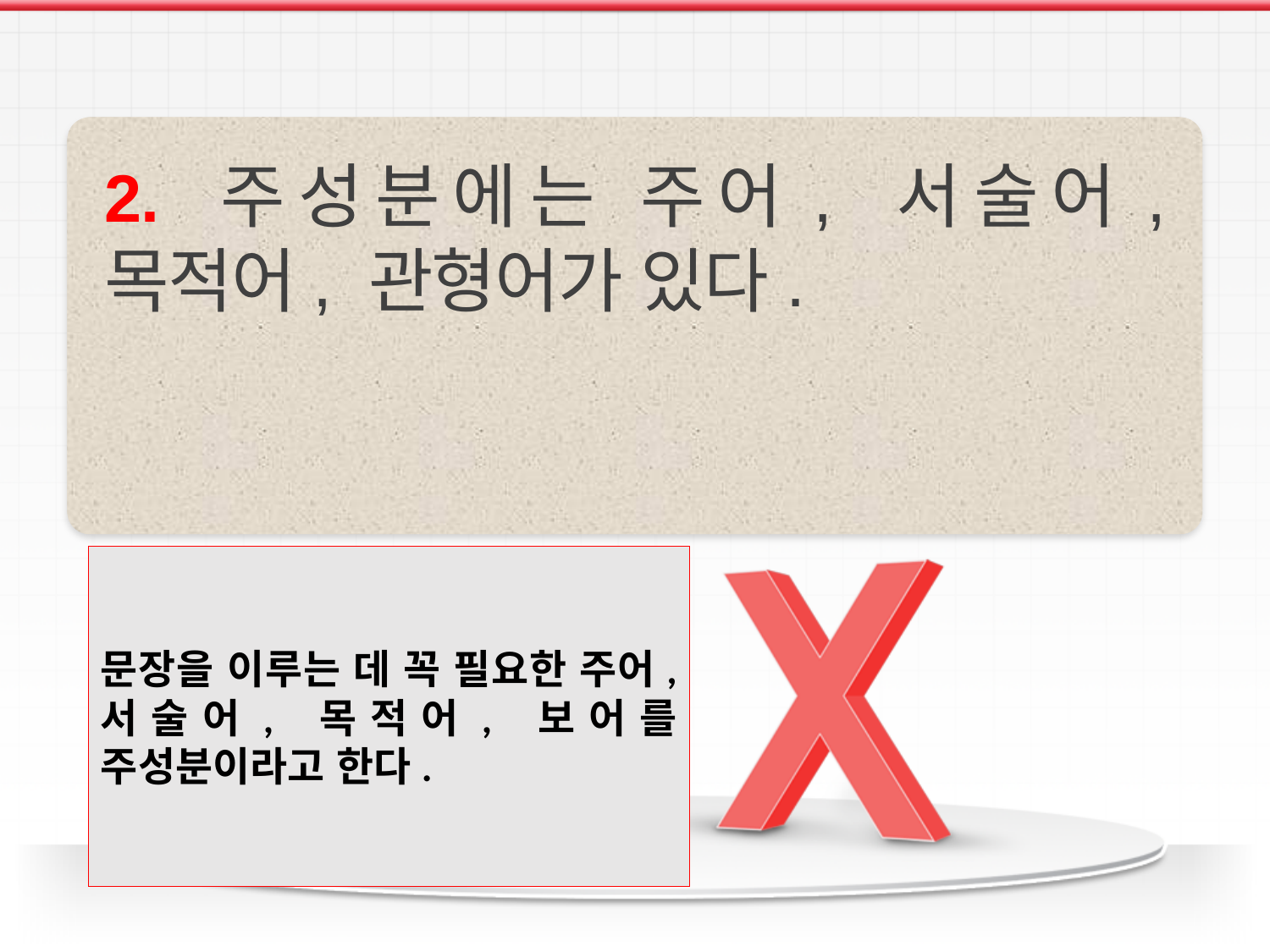

2. 주성분에는 주어, 서술어, 목적어, 관형어가 있다.
문장을 이루는 데 꼭 필요한 주어, 서술어, 목적어, 보어를 주성분이라고 한다.